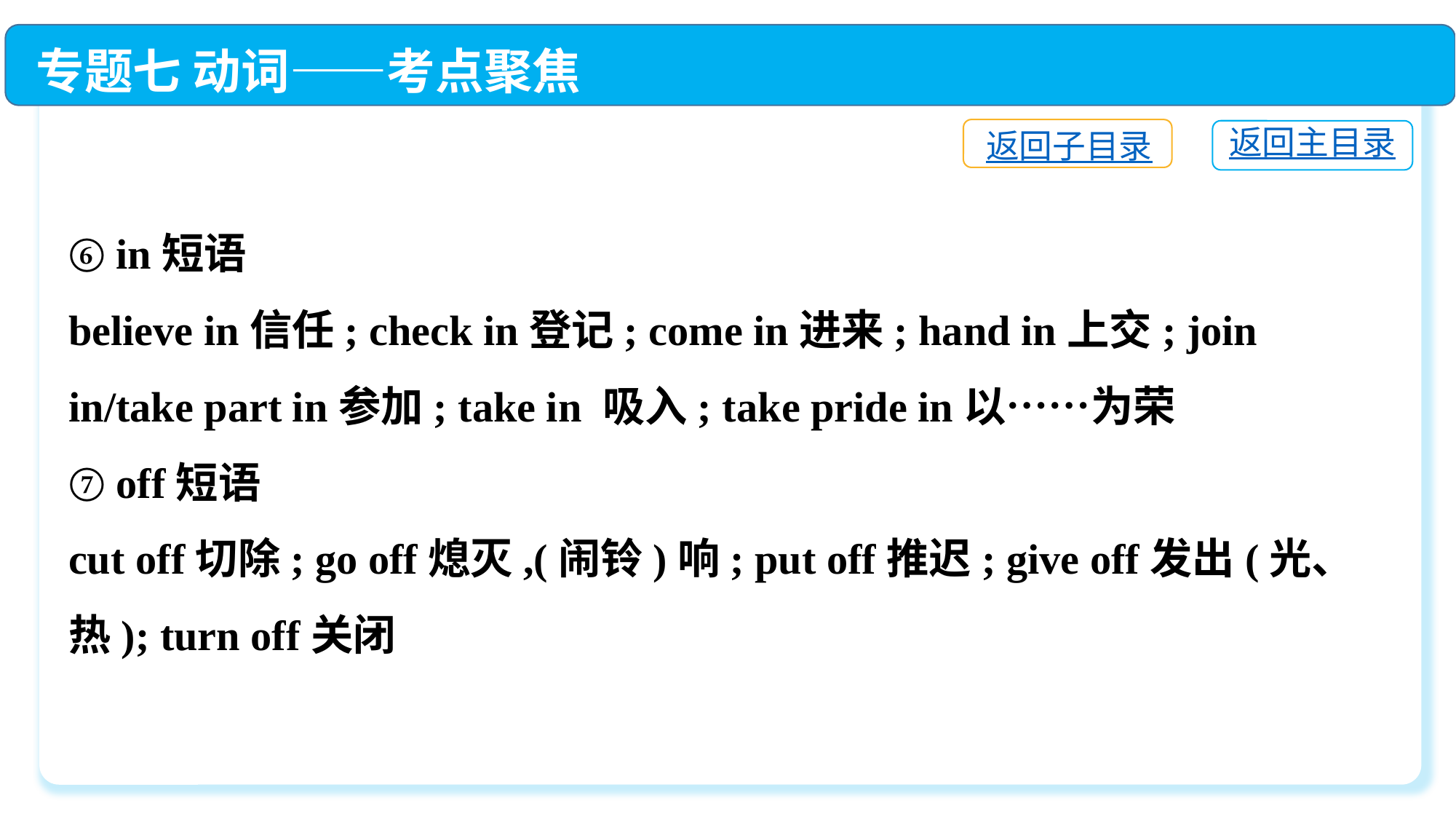

专题七 动词——考点聚焦

返回子目录
返回主目录
⑥ in短语
believe in信任; check in登记; come in进来; hand in上交; join in/take part in参加; take in 吸入; take pride in以……为荣
⑦ off短语
cut off切除; go off熄灭,(闹铃)响; put off推迟; give off发出(光、热); turn off关闭